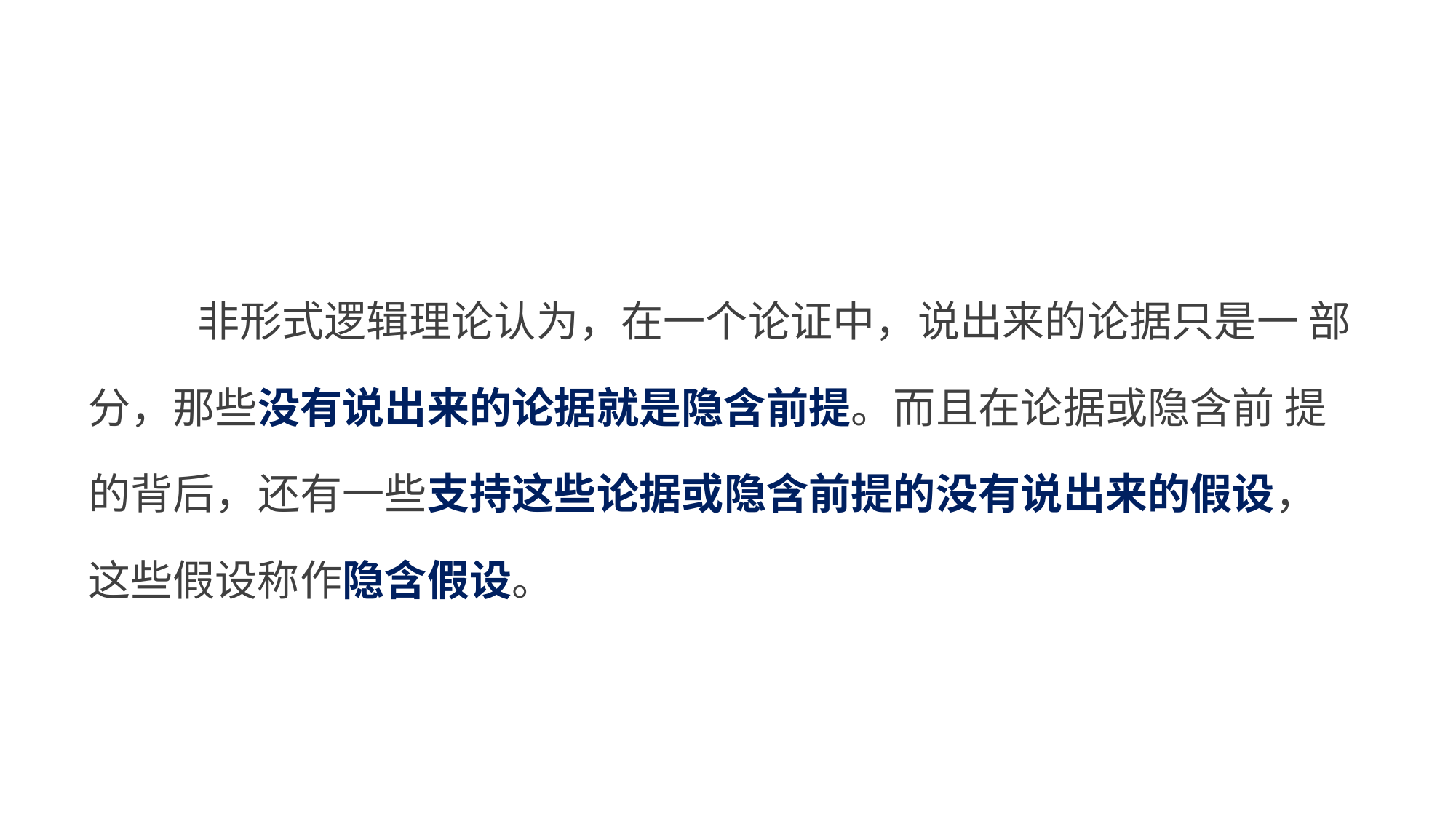

非形式逻辑理论认为，在一个论证中，说出来的论据只是一 部分，那些没有说出来的论据就是隐含前提。而且在论据或隐含前 提的背后，还有一些支持这些论据或隐含前提的没有说出来的假设， 这些假设称作隐含假设。